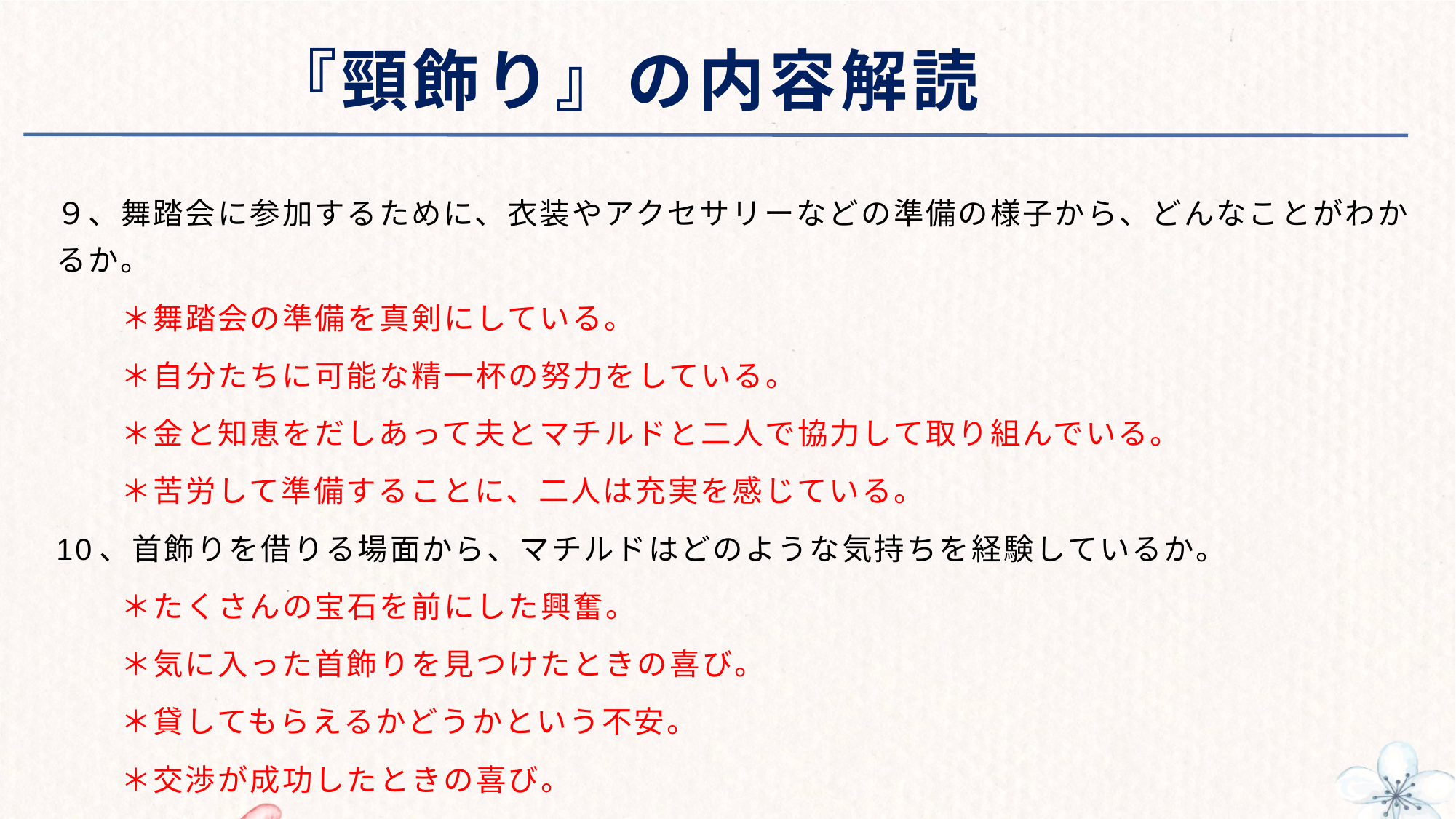

# 『頸飾り』の内容解読
９、舞踏会に参加するために、衣装やアクセサリーなどの準備の様子から、どんなことがわかるか。
　　＊舞踏会の準備を真剣にしている。
　　＊自分たちに可能な精一杯の努力をしている。
　　＊金と知恵をだしあって夫とマチルドと二人で協力して取り組んでいる。
　　＊苦労して準備することに、二人は充実を感じている。
10、首飾りを借りる場面から、マチルドはどのような気持ちを経験しているか。
　　＊たくさんの宝石を前にした興奮。
　　＊気に入った首飾りを見つけたときの喜び。
　　＊貸してもらえるかどうかという不安。
　　＊交渉が成功したときの喜び。